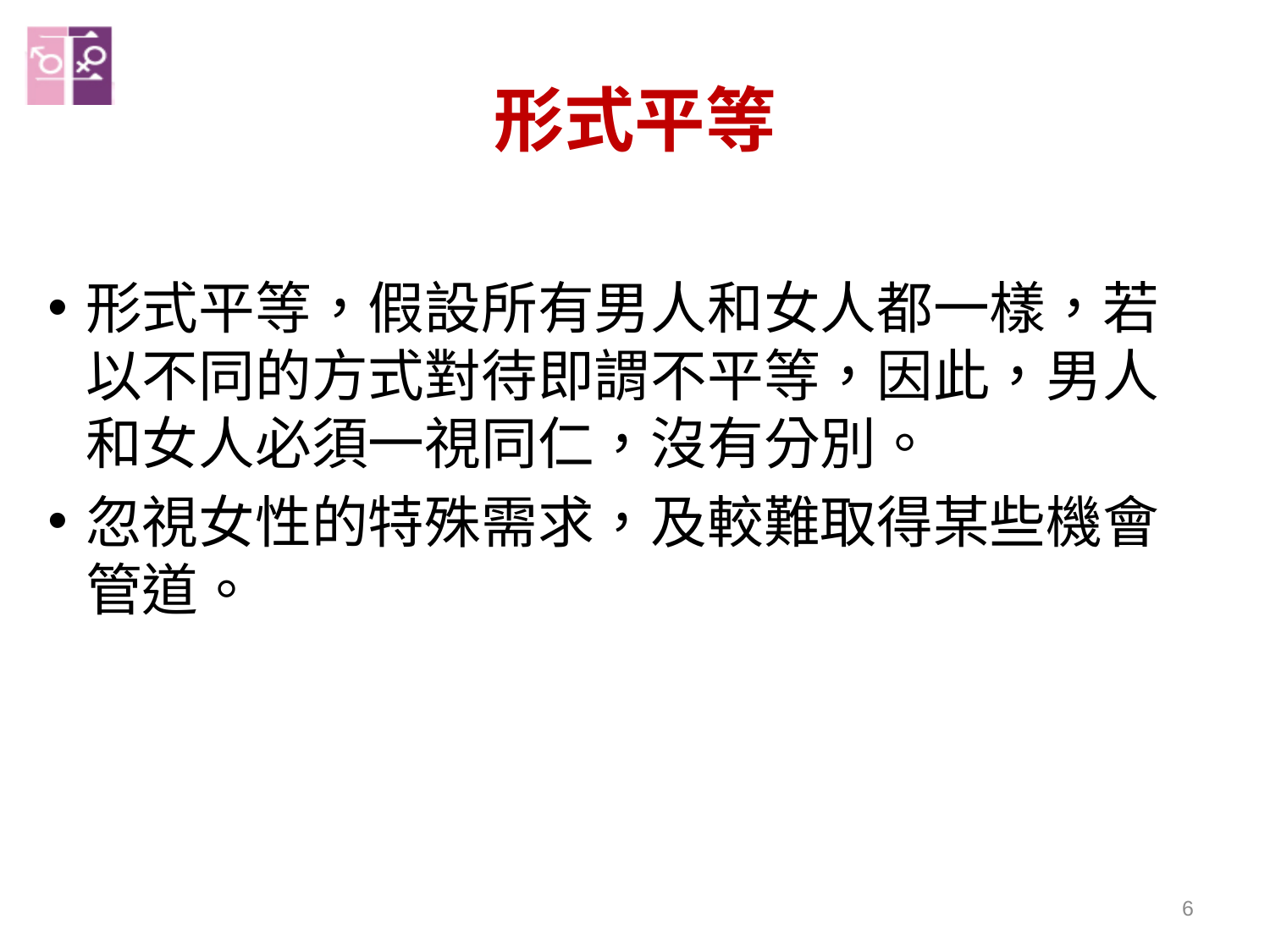

# 形式平等
形式平等，假設所有男人和女人都一樣，若以不同的方式對待即謂不平等，因此，男人和女人必須一視同仁，沒有分別。
忽視女性的特殊需求，及較難取得某些機會管道。

6